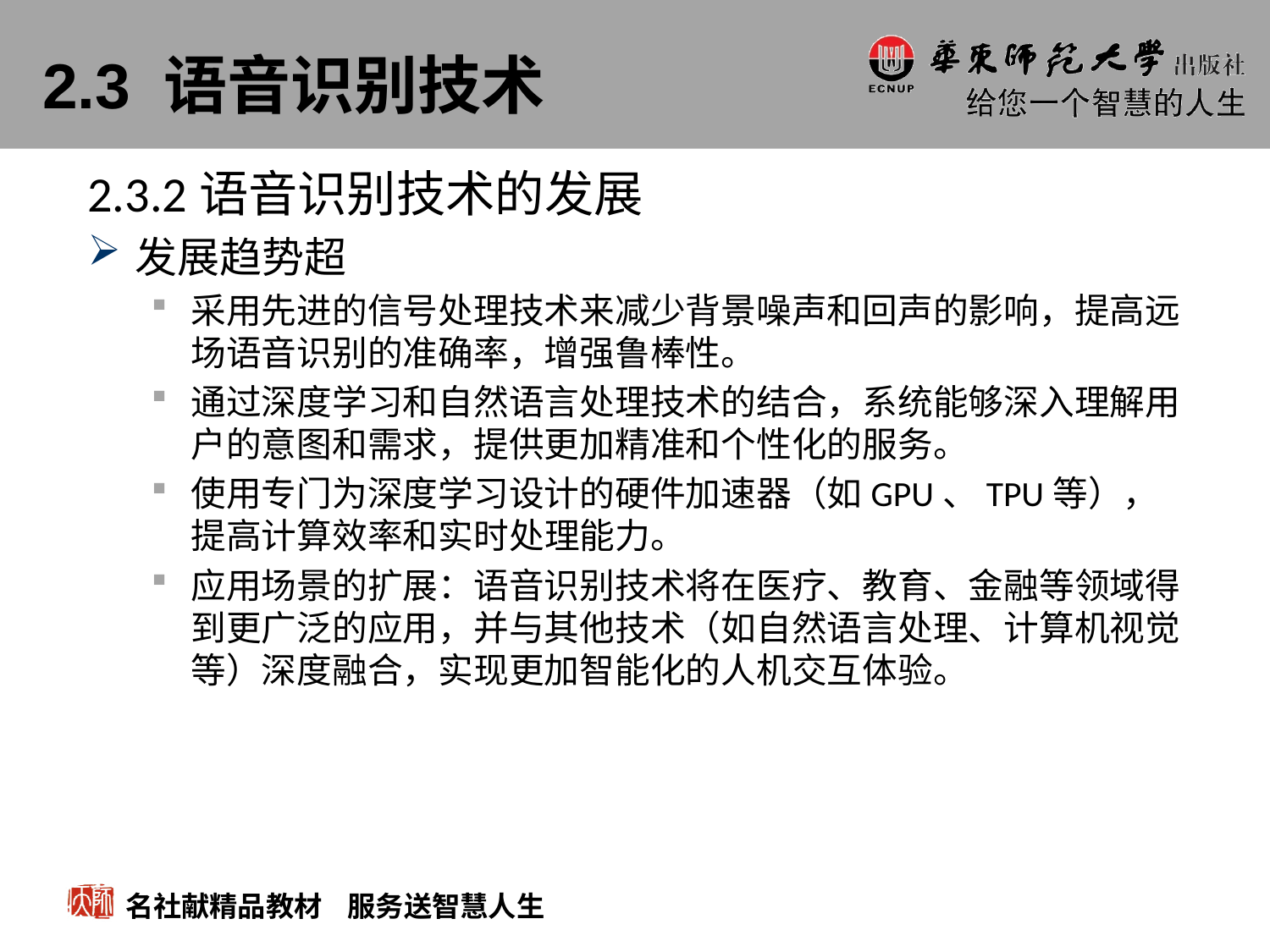

# 2.3 语音识别技术
2.3.2语音识别技术的发展
发展趋势超
采用先进的信号处理技术来减少背景噪声和回声的影响，提高远场语音识别的准确率，增强鲁棒性。
通过深度学习和自然语言处理技术的结合，系统能够深入理解用户的意图和需求，提供更加精准和个性化的服务。
使用专门为深度学习设计的硬件加速器（如GPU、TPU等），提高计算效率和实时处理能力。
应用场景的扩展：语音识别技术将在医疗、教育、金融等领域得到更广泛的应用，并与其他技术（如自然语言处理、计算机视觉等）深度融合，实现更加智能化的人机交互体验。